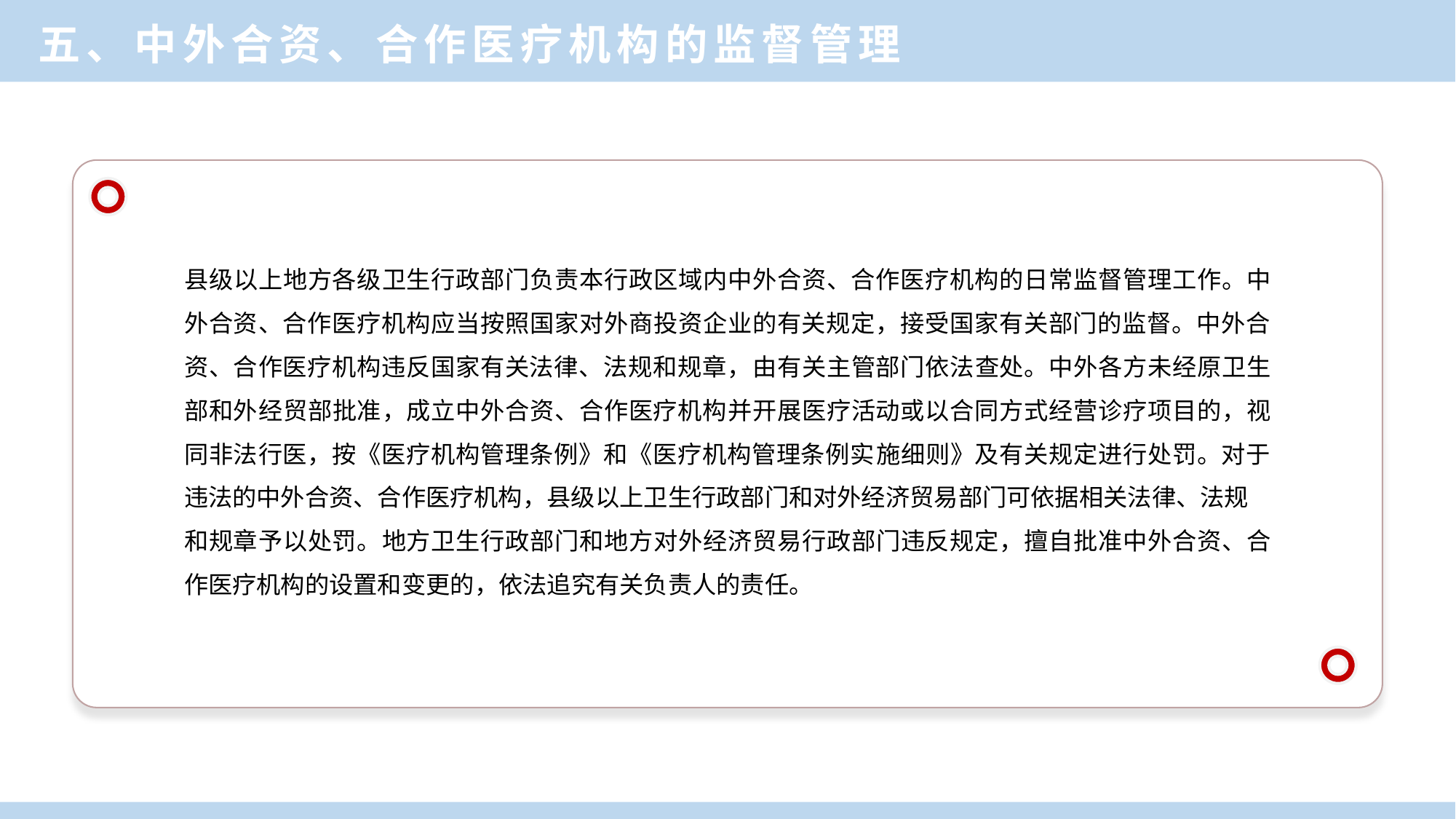

五、中外合资、合作医疗机构的监督管理

县级以上地方各级卫生行政部门负责本行政区域内中外合资、合作医疗机构的日常监督管理工作。中外合资、合作医疗机构应当按照国家对外商投资企业的有关规定，接受国家有关部门的监督。中外合资、合作医疗机构违反国家有关法律、法规和规章，由有关主管部门依法查处。中外各方未经原卫生部和外经贸部批准，成立中外合资、合作医疗机构并开展医疗活动或以合同方式经营诊疗项目的，视同非法行医，按《医疗机构管理条例》和《医疗机构管理条例实施细则》及有关规定进行处罚。对于违法的中外合资、合作医疗机构，县级以上卫生行政部门和对外经济贸易部门可依据相关法律、法规
和规章予以处罚。地方卫生行政部门和地方对外经济贸易行政部门违反规定，擅自批准中外合资、合作医疗机构的设置和变更的，依法追究有关负责人的责任。